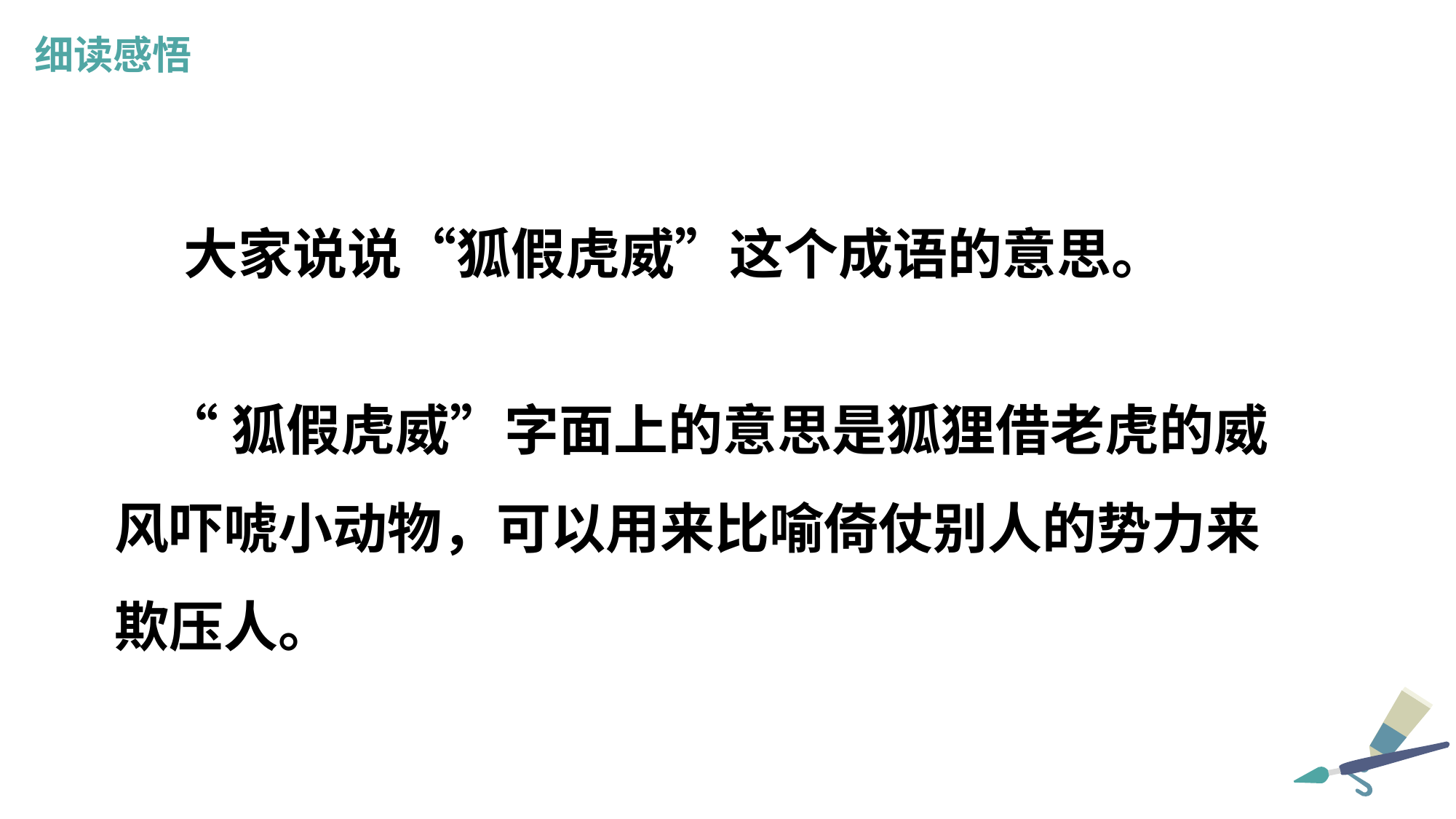

细读感悟
大家说说“狐假虎威”这个成语的意思。
    “狐假虎威”字面上的意思是狐狸借老虎的威风吓唬小动物，可以用来比喻倚仗别人的势力来欺压人。